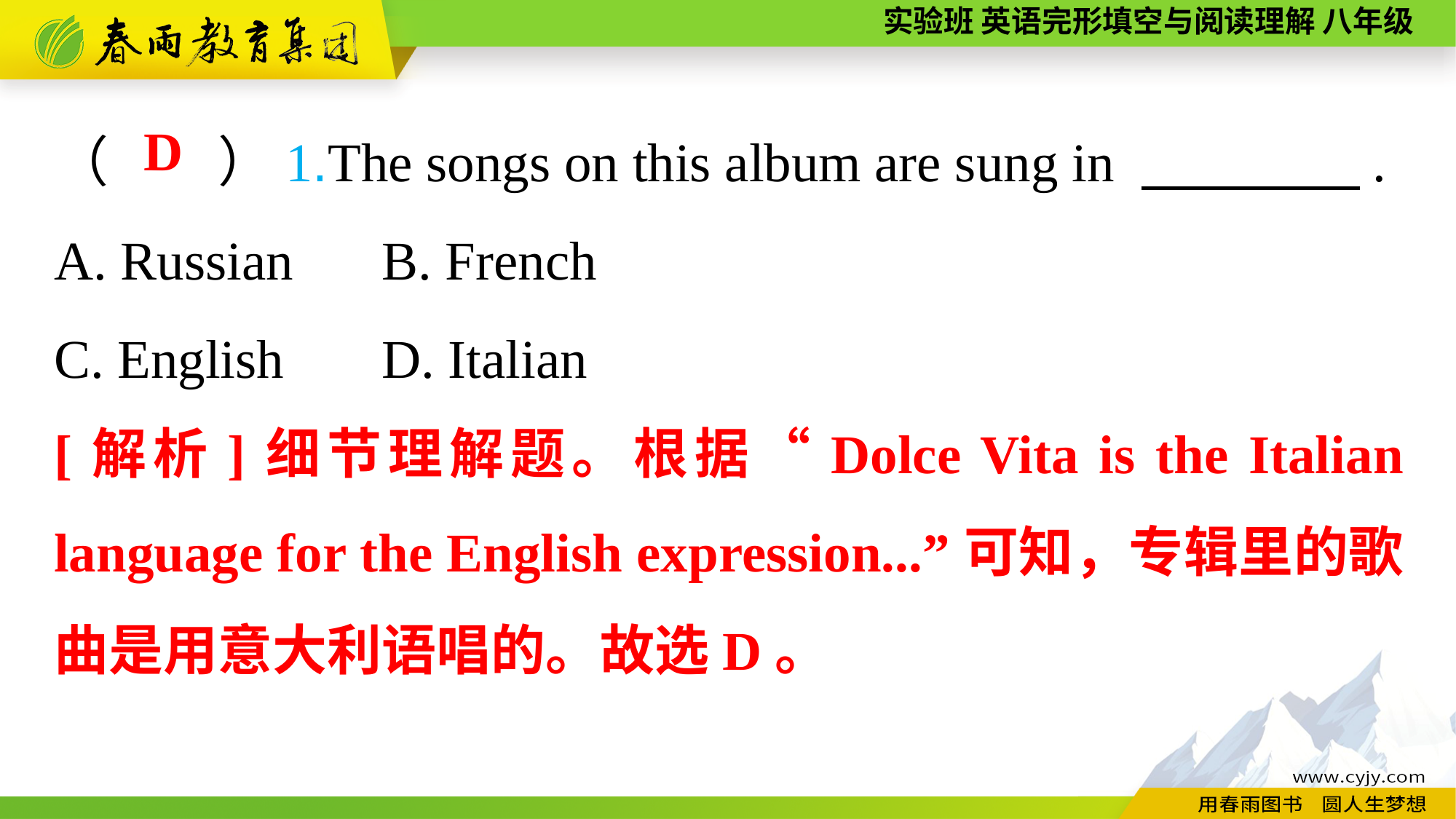

（　　）1.The songs on this album are sung in 　　　　.
A. Russian	B. French
C. English	D. Italian
D
[解析]细节理解题。根据“Dolce Vita is the Italian language for the English expression...”可知，专辑里的歌曲是用意大利语唱的。故选D。